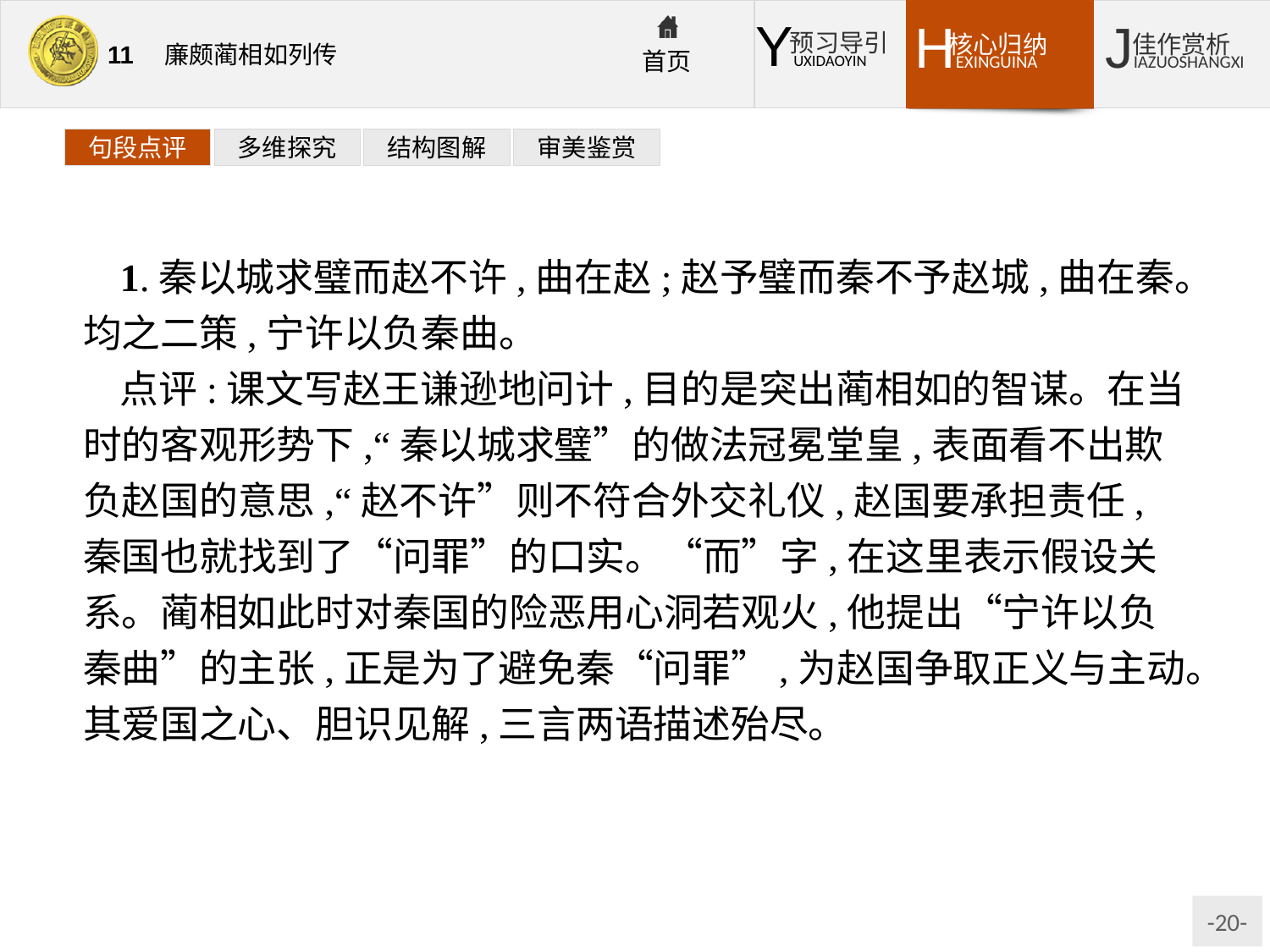

句段点评
多维探究
结构图解
审美鉴赏
1.秦以城求璧而赵不许,曲在赵;赵予璧而秦不予赵城,曲在秦。均之二策,宁许以负秦曲。
点评:课文写赵王谦逊地问计,目的是突出蔺相如的智谋。在当时的客观形势下,“秦以城求璧”的做法冠冕堂皇,表面看不出欺负赵国的意思,“赵不许”则不符合外交礼仪,赵国要承担责任,秦国也就找到了“问罪”的口实。“而”字,在这里表示假设关系。蔺相如此时对秦国的险恶用心洞若观火,他提出“宁许以负秦曲”的主张,正是为了避免秦“问罪”,为赵国争取正义与主动。其爱国之心、胆识见解,三言两语描述殆尽。